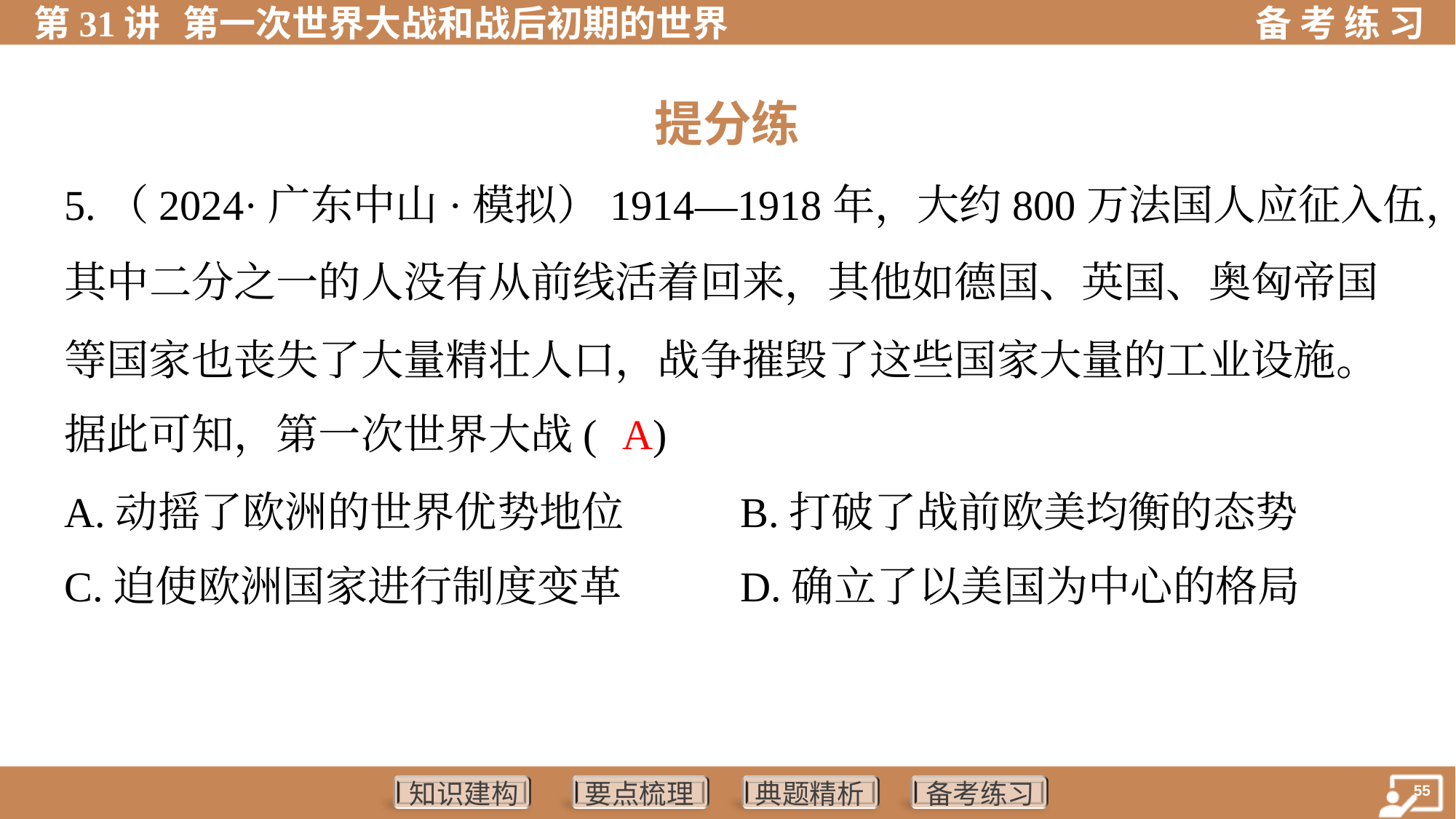

提分练
5.（2024·广东中山·模拟）1914—1918年，大约800万法国人应征入伍，
其中二分之一的人没有从前线活着回来，其他如德国、英国、奥匈帝国
等国家也丧失了大量精壮人口，战争摧毁了这些国家大量的工业设施。
据此可知，第一次世界大战(     )
A
A.动摇了欧洲的世界优势地位	B.打破了战前欧美均衡的态势
C.迫使欧洲国家进行制度变革	D.确立了以美国为中心的格局